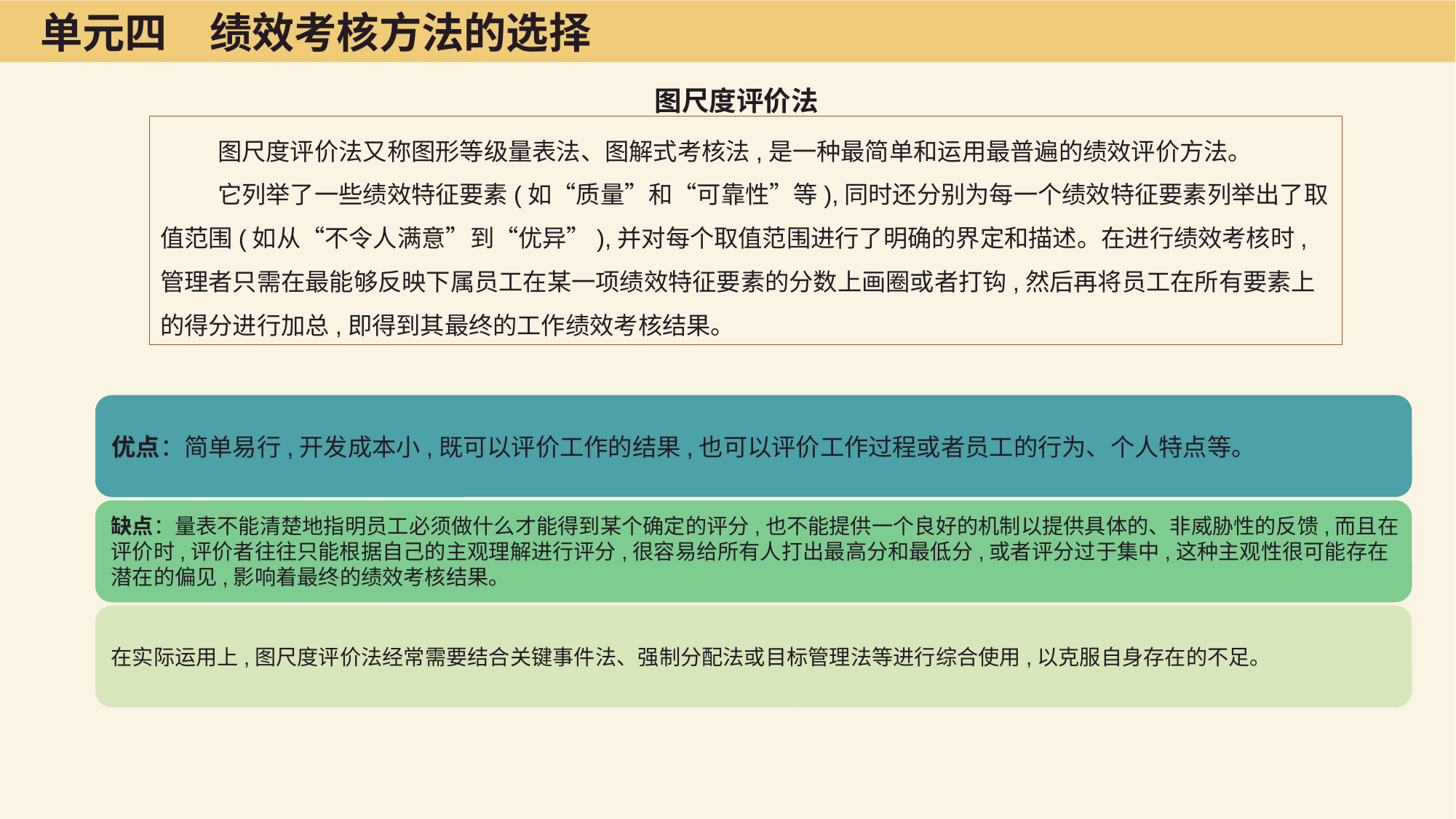

单元四　绩效考核方法的选择
图尺度评价法
图尺度评价法又称图形等级量表法、图解式考核法,是一种最简单和运用最普遍的绩效评价方法。
它列举了一些绩效特征要素(如“质量”和“可靠性”等),同时还分别为每一个绩效特征要素列举出了取值范围(如从“不令人满意”到“优异”),并对每个取值范围进行了明确的界定和描述。在进行绩效考核时,管理者只需在最能够反映下属员工在某一项绩效特征要素的分数上画圈或者打钩,然后再将员工在所有要素上的得分进行加总,即得到其最终的工作绩效考核结果。
优点：简单易行,开发成本小,既可以评价工作的结果,也可以评价工作过程或者员工的行为、个人特点等。
缺点：量表不能清楚地指明员工必须做什么才能得到某个确定的评分,也不能提供一个良好的机制以提供具体的、非威胁性的反馈,而且在评价时,评价者往往只能根据自己的主观理解进行评分,很容易给所有人打出最高分和最低分,或者评分过于集中,这种主观性很可能存在潜在的偏见,影响着最终的绩效考核结果。
在实际运用上,图尺度评价法经常需要结合关键事件法、强制分配法或目标管理法等进行综合使用,以克服自身存在的不足。